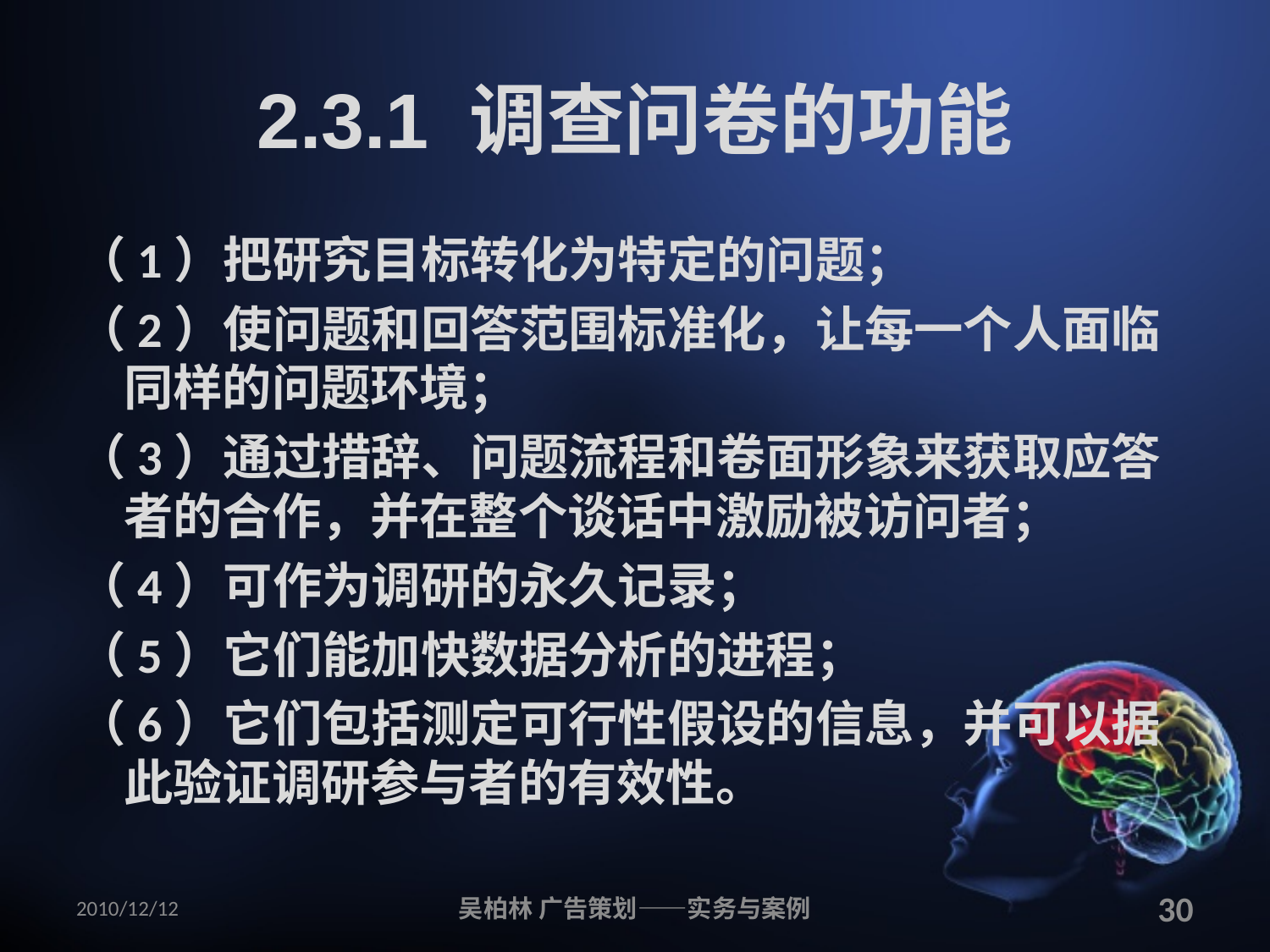

# 2.3.1 调查问卷的功能
（1）把研究目标转化为特定的问题；
（2）使问题和回答范围标准化，让每一个人面临同样的问题环境；
（3）通过措辞、问题流程和卷面形象来获取应答者的合作，并在整个谈话中激励被访问者；
（4）可作为调研的永久记录；
（5）它们能加快数据分析的进程；
（6）它们包括测定可行性假设的信息，并可以据此验证调研参与者的有效性。
2010/12/12
吴柏林 广告策划——实务与案例
30